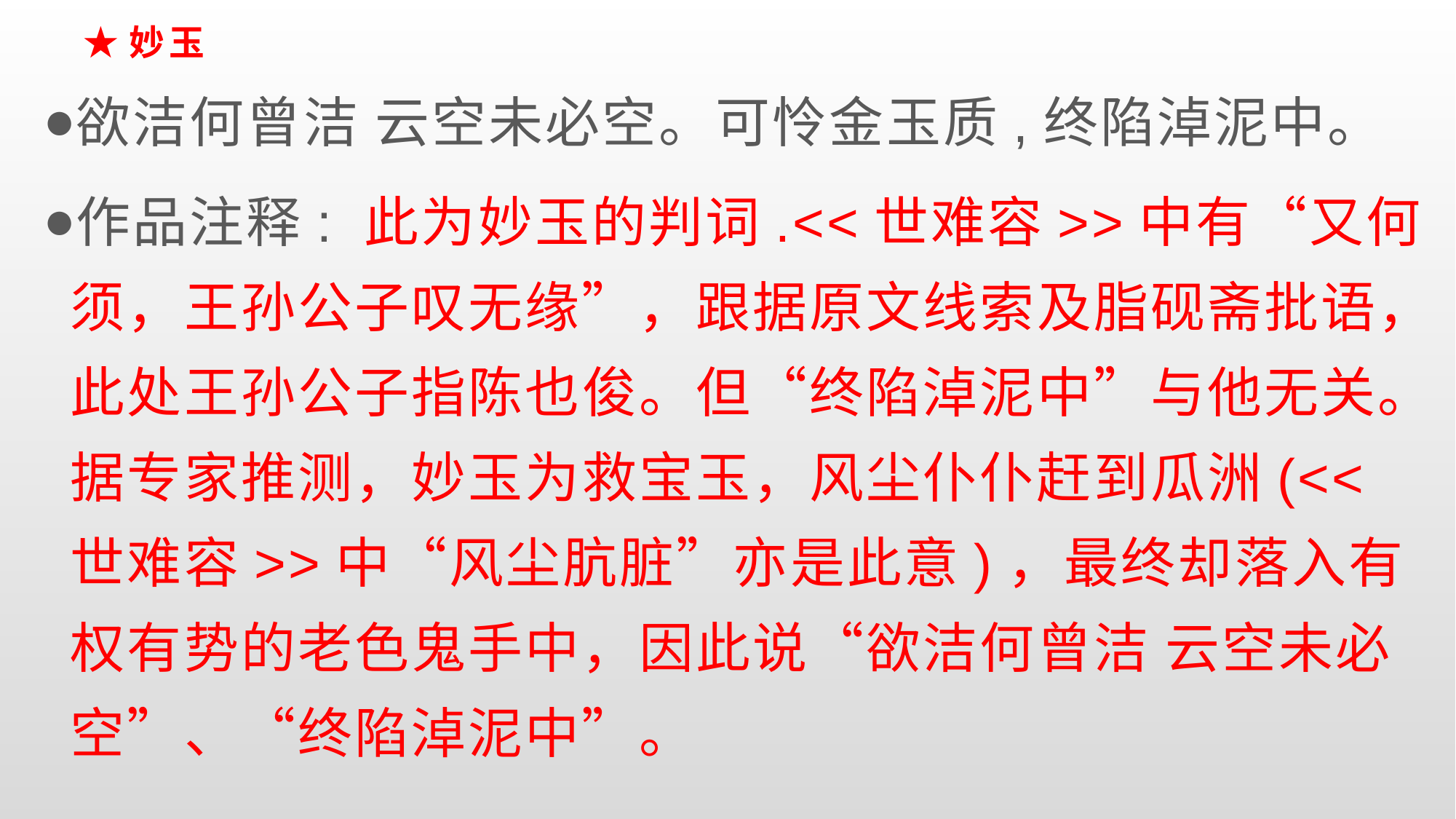

# ★妙玉

欲洁何曾洁 云空未必空。可怜金玉质,终陷淖泥中。
作品注释: 此为妙玉的判词.<<世难容>>中有“又何须，王孙公子叹无缘”，跟据原文线索及脂砚斋批语，此处王孙公子指陈也俊。但“终陷淖泥中”与他无关。据专家推测，妙玉为救宝玉，风尘仆仆赶到瓜洲(<<世难容>>中“风尘肮脏”亦是此意)，最终却落入有权有势的老色鬼手中，因此说“欲洁何曾洁 云空未必空”、“终陷淖泥中”。